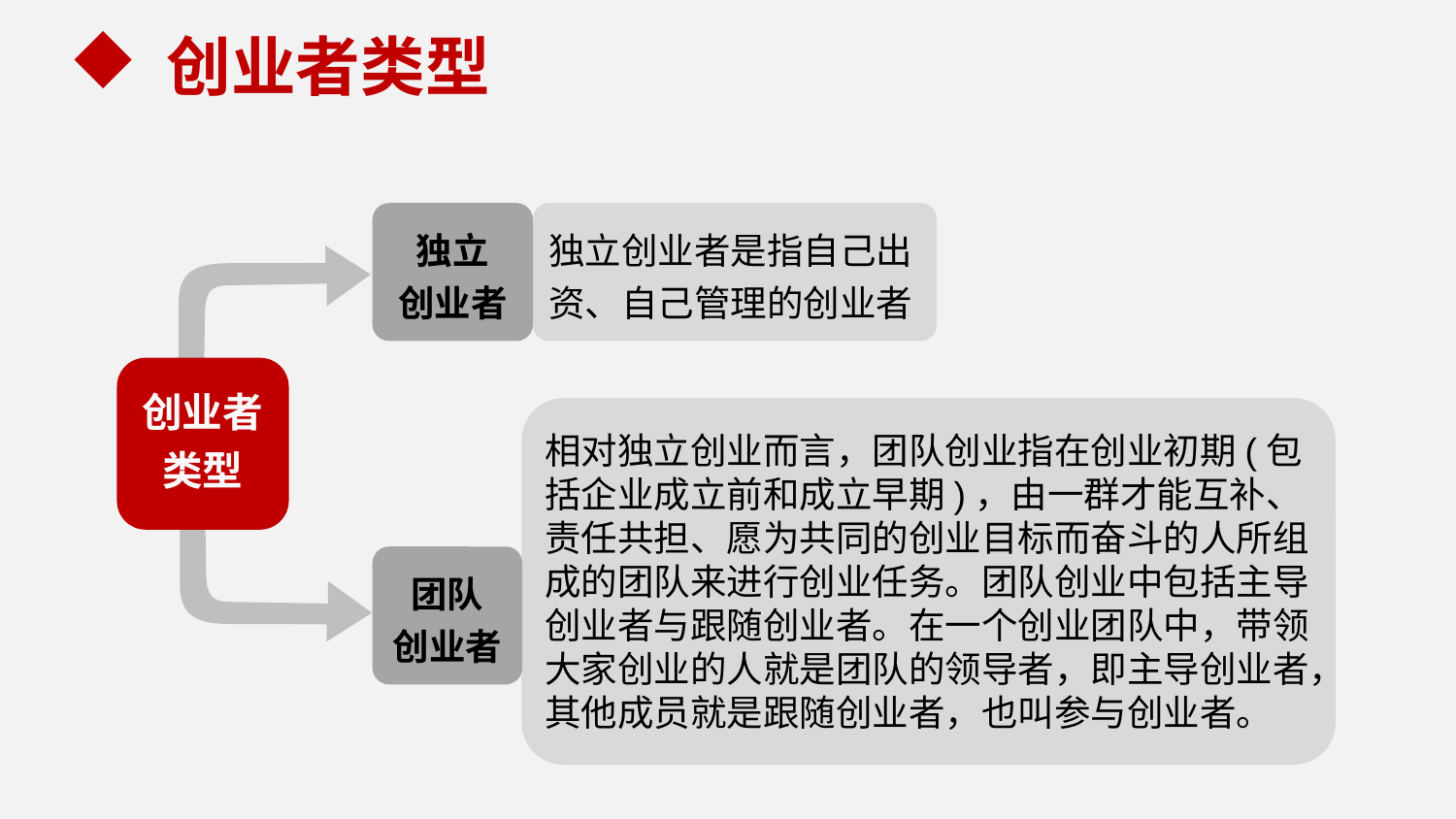

创业者类型
独立
创业者
独立创业者是指自己出资、自己管理的创业者

创业者
类型
相对独立创业而言，团队创业指在创业初期(包括企业成立前和成立早期)，由一群才能互补、责任共担、愿为共同的创业目标而奋斗的人所组成的团队来进行创业任务。团队创业中包括主导创业者与跟随创业者。在一个创业团队中，带领大家创业的人就是团队的领导者，即主导创业者，其他成员就是跟随创业者，也叫参与创业者。

团队
创业者